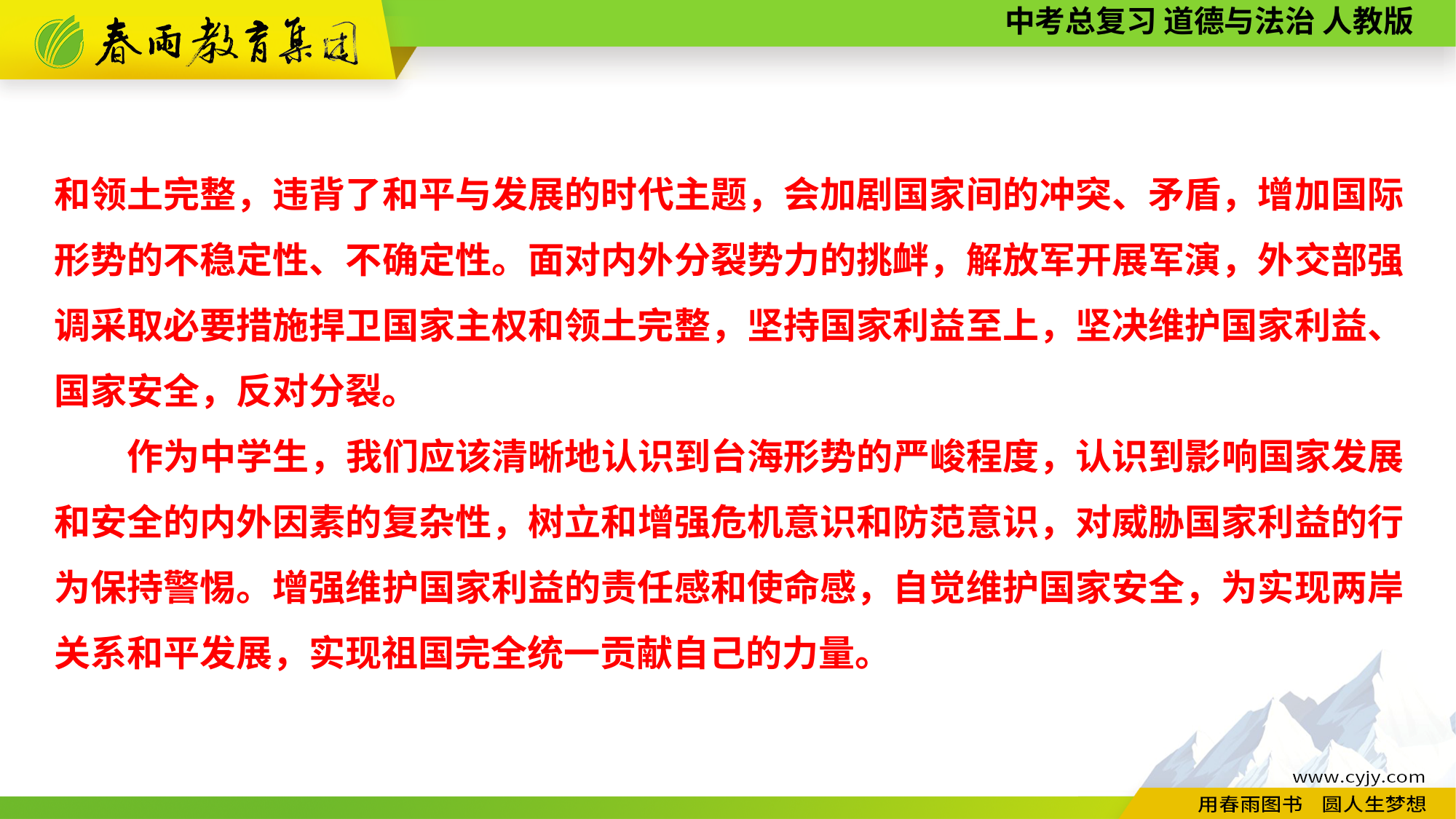

和领土完整，违背了和平与发展的时代主题，会加剧国家间的冲突、矛盾，增加国际形势的不稳定性、不确定性。面对内外分裂势力的挑衅，解放军开展军演，外交部强调采取必要措施捍卫国家主权和领土完整，坚持国家利益至上，坚决维护国家利益、国家安全，反对分裂。
作为中学生，我们应该清晰地认识到台海形势的严峻程度，认识到影响国家发展和安全的内外因素的复杂性，树立和增强危机意识和防范意识，对威胁国家利益的行为保持警惕。增强维护国家利益的责任感和使命感，自觉维护国家安全，为实现两岸关系和平发展，实现祖国完全统一贡献自己的力量。